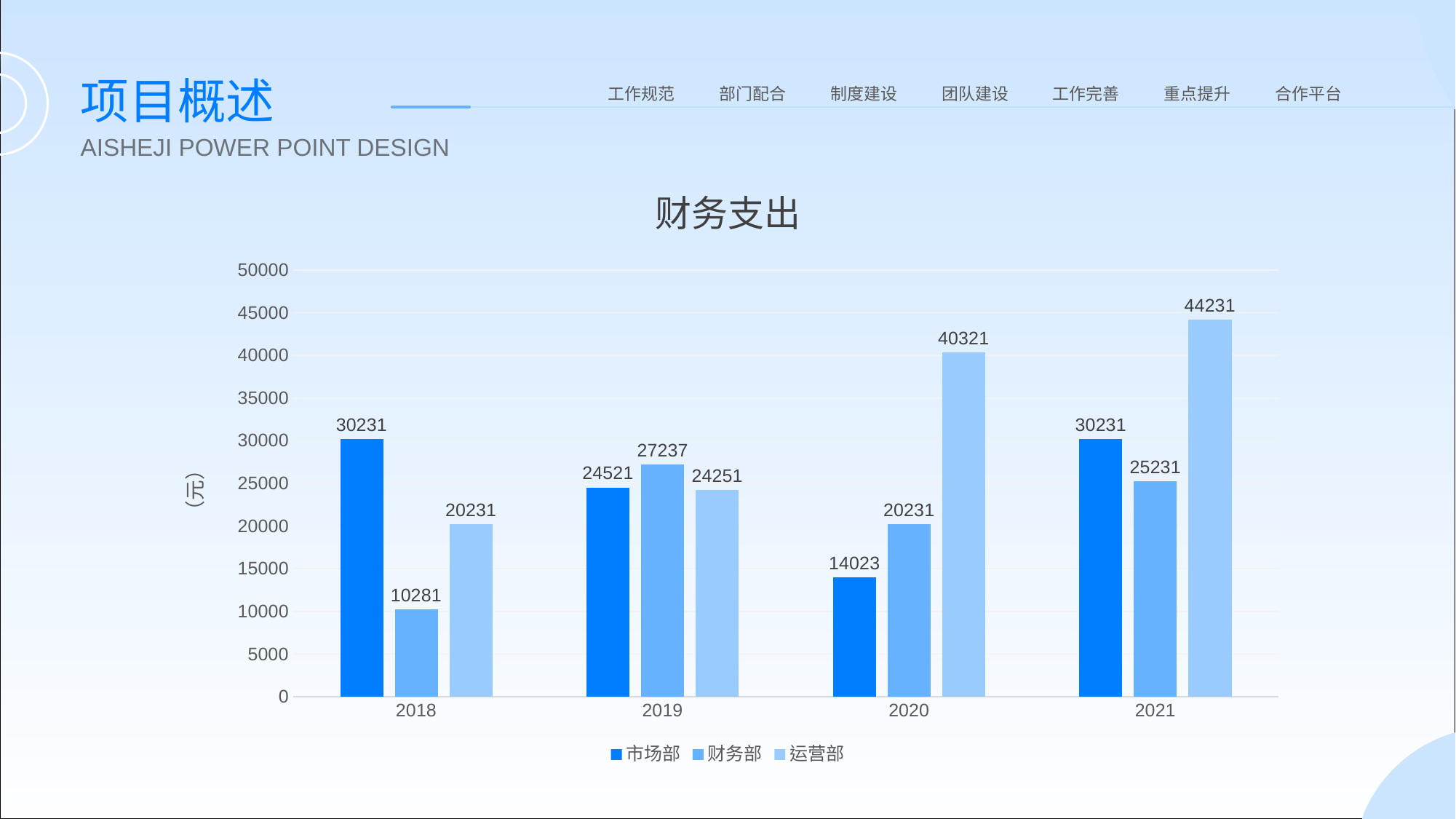

项目概述
工作规范
部门配合
制度建设
团队建设
工作完善
重点提升
合作平台
AISHEJI POWER POINT DESIGN

### Chart: 财务支出

| Category | 市场部 | 财务部 | 运营部 |
|---|---|---|---|
| 2018 | 30231.0 | 10281.0 | 20231.0 |
| 2019 | 24521.0 | 27237.0 | 24251.0 |
| 2020 | 14023.0 | 20231.0 | 40321.0 |
| 2021 | 30231.0 | 25231.0 | 44231.0 |